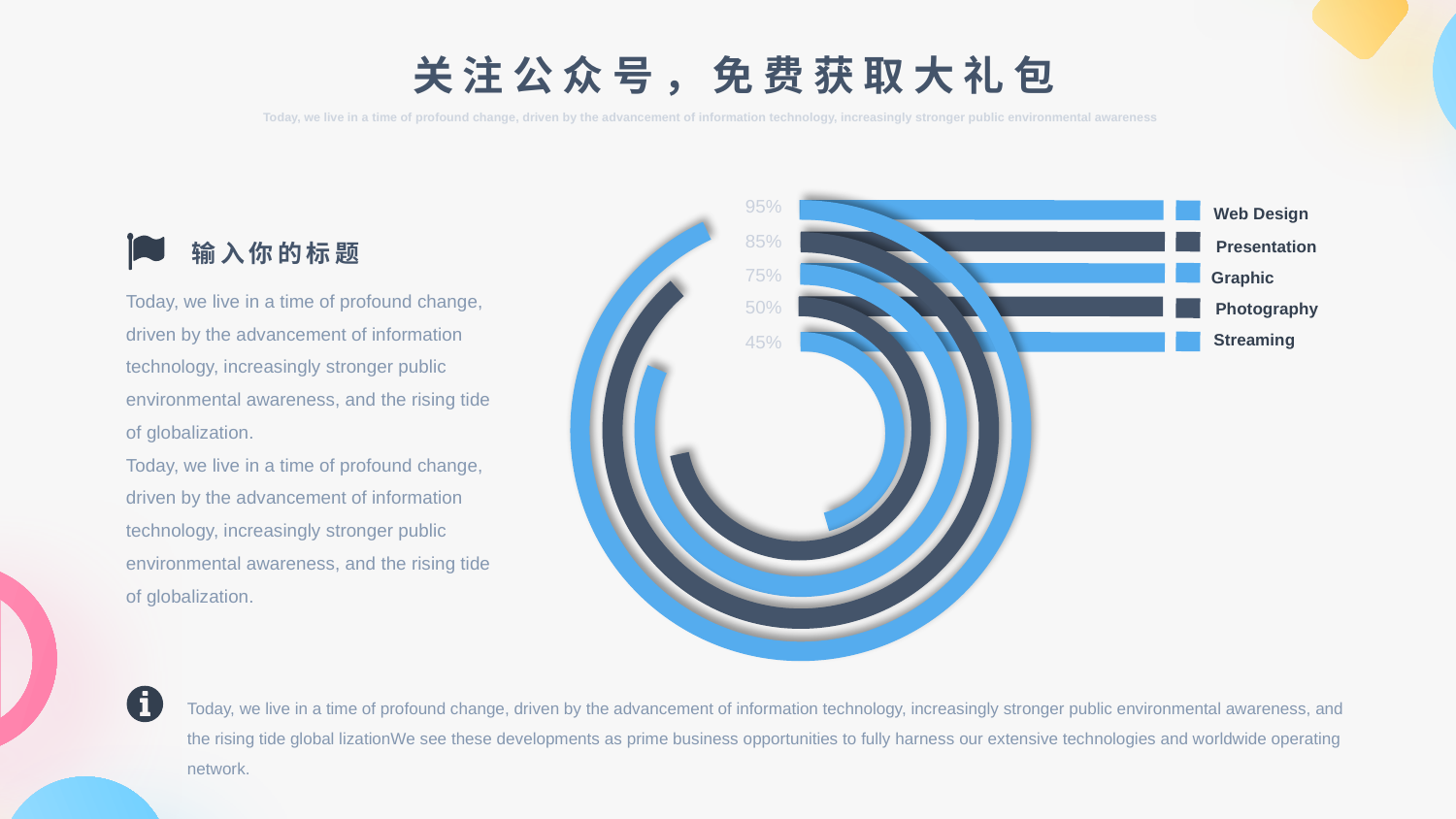

关注公众号，免费获取大礼包
Today, we live in a time of profound change, driven by the advancement of information technology, increasingly stronger public environmental awareness
95%
Web Design

85%
Presentation
输入你的标题

75%
Graphic

Today, we live in a time of profound change, driven by the advancement of information technology, increasingly stronger public environmental awareness, and the rising tide of globalization.
Today, we live in a time of profound change, driven by the advancement of information technology, increasingly stronger public environmental awareness, and the rising tide of globalization.
50%
Photography

45%
Streaming

Today, we live in a time of profound change, driven by the advancement of information technology, increasingly stronger public environmental awareness, and the rising tide global lizationWe see these developments as prime business opportunities to fully harness our extensive technologies and worldwide operating network.